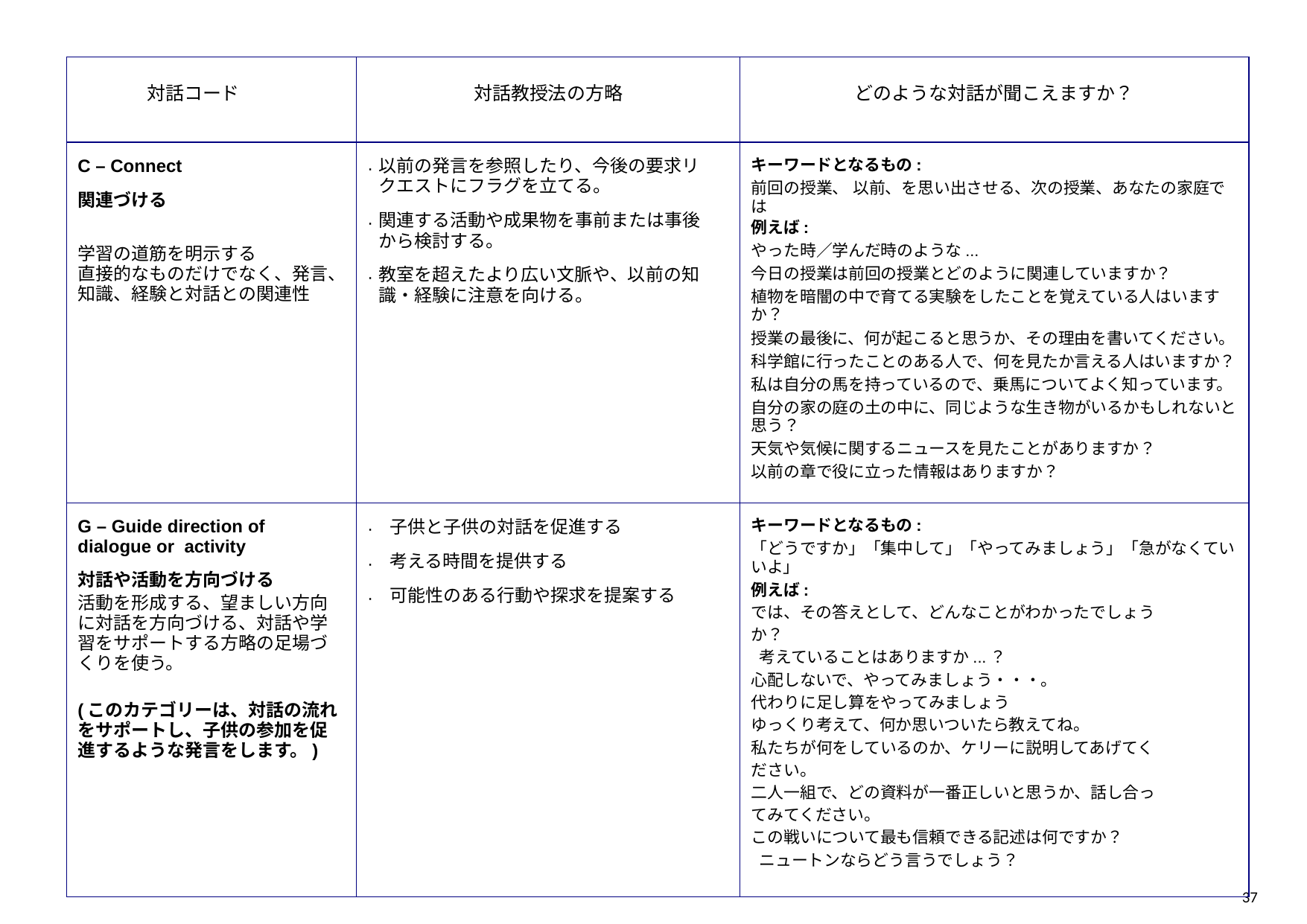

| 対話コード | 対話教授法の方略 | どのような対話が聞こえますか？ |
| --- | --- | --- |
| C – Connect 関連づける 　 学習の道筋を明示する 直接的なものだけでなく、発言、知識、経験と対話との関連性 | 以前の発言を参照したり、今後の要求リクエストにフラグを立てる。 関連する活動や成果物を事前または事後から検討する。 教室を超えたより広い文脈や、以前の知識・経験に注意を向ける。 | キーワードとなるもの: 前回の授業、 以前、を思い出させる、次の授業、あなたの家庭では 例えば: やった時／学んだ時のような... 今日の授業は前回の授業とどのように関連していますか？ 植物を暗闇の中で育てる実験をしたことを覚えている人はいますか？ 授業の最後に、何が起こると思うか、その理由を書いてください。 科学館に行ったことのある人で、何を見たか言える人はいますか？ 私は自分の馬を持っているので、乗馬についてよく知っています。 自分の家の庭の土の中に、同じような生き物がいるかもしれないと思う？ 天気や気候に関するニュースを見たことがありますか？ 以前の章で役に立った情報はありますか？ |
| G – Guide direction of dialogue or activity 対話や活動を方向づける 活動を形成する、望ましい方向に対話を方向づける、対話や学習をサポートする方略の足場づくりを使う。 (このカテゴリーは、対話の流れをサポートし、子供の参加を促進するような発言をします。) | 子供と子供の対話を促進する 考える時間を提供する 可能性のある行動や探求を提案する | キーワードとなるもの: 「どうですか」「集中して」「やってみましょう」「急がなくていいよ」 例えば: では、その答えとして、どんなことがわかったでしょうか？ 考えていることはありますか...？ 心配しないで、やってみましょう・・・。 代わりに足し算をやってみましょう ゆっくり考えて、何か思いついたら教えてね。 私たちが何をしているのか、ケリーに説明してあげてください。 二人一組で、どの資料が一番正しいと思うか、話し合ってみてください。 この戦いについて最も信頼できる記述は何ですか？ ニュートンならどう言うでしょう？ |
37